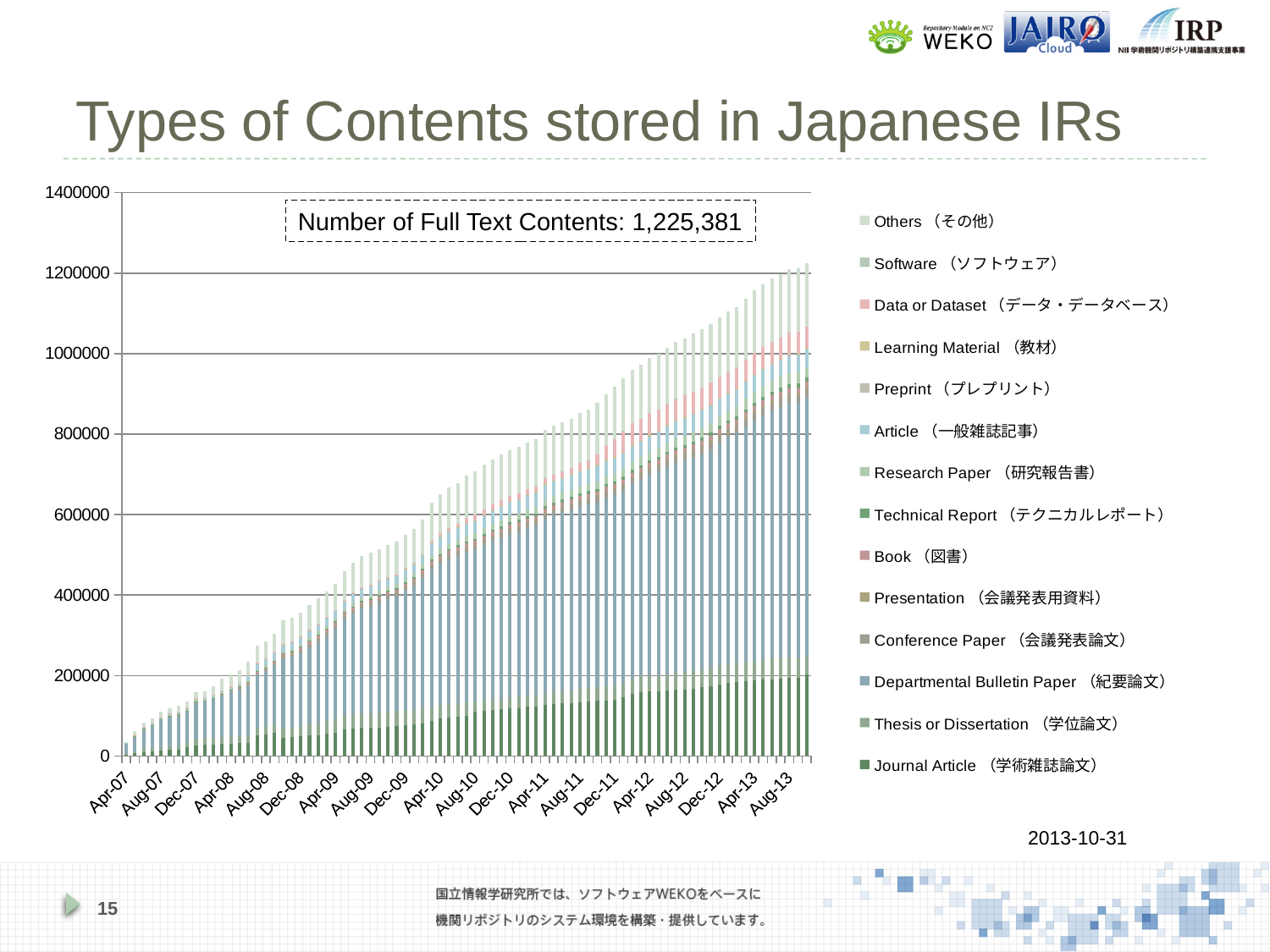

# Types of Contents stored in Japanese IRs

### Chart

| Category | Journal Article（学術雑誌論文） | Thesis or Dissertation（学位論文） | Departmental Bulletin Paper（紀要論文） | Conference Paper（会議発表論文） | Presentation（会議発表用資料） | Book（図書） | Technical Report（テクニカルレポート） | Research Paper（研究報告書） | Article（一般雑誌記事） | Preprint（プレプリント） | Learning Material（教材） | Data or Dataset（データ・データベース） | Software（ソフトウェア） | Others（その他） |
|---|---|---|---|---|---|---|---|---|---|---|---|---|---|---|
| 41548 | 201664.0 | 44322.0 | 645172.0 | 19674.0 | 5104.0 | 13384.0 | 10820.0 | 26316.0 | 44750.0 | 345.0 | 3483.0 | 52414.0 | 25.0 | 157908.0 |
| 41518 | 194878.0 | 47073.0 | 636665.0 | 19617.0 | 5005.0 | 12933.0 | 10675.0 | 26016.0 | 44431.0 | 345.0 | 3423.0 | 52413.0 | 26.0 | 158280.0 |
| 41487 | 194011.0 | 50558.0 | 632271.0 | 18997.0 | 5147.0 | 12871.0 | 9969.0 | 27199.0 | 44296.0 | 345.0 | 3441.0 | 52413.0 | 26.0 | 157478.0 |
| 41456 | 192903.0 | 50317.0 | 624988.0 | 18938.0 | 5048.0 | 12826.0 | 9962.0 | 27102.0 | 42140.0 | 342.0 | 3349.0 | 52413.0 | 26.0 | 157651.0 |
| 41426 | 191012.0 | 50839.0 | 617593.0 | 18839.0 | 4914.0 | 12761.0 | 8883.0 | 26782.0 | 41941.0 | 340.0 | 3338.0 | 52413.0 | 26.0 | 156738.0 |
| 41395 | 189086.0 | 50584.0 | 607597.0 | 18773.0 | 4874.0 | 12614.0 | 8774.0 | 26492.0 | 41782.0 | 339.0 | 3330.0 | 52412.0 | 26.0 | 155434.0 |
| 41365 | 187708.0 | 49593.0 | 596961.0 | 18602.0 | 4825.0 | 12465.0 | 8475.0 | 26355.0 | 41433.0 | 338.0 | 3307.0 | 52412.0 | 26.0 | 154095.0 |
| 41334 | 185397.0 | 48371.0 | 584352.0 | 18384.0 | 4774.0 | 12394.0 | 8220.0 | 25979.0 | 41203.0 | 336.0 | 3160.0 | 52412.0 | 26.0 | 151500.0 |
| 41306 | 183537.0 | 47922.0 | 570010.0 | 17810.0 | 4658.0 | 11767.0 | 8100.0 | 25593.0 | 40894.0 | 321.0 | 3152.0 | 52406.0 | 26.0 | 150270.0 |
| 41275 | 181239.0 | 47314.0 | 564224.0 | 17481.0 | 4648.0 | 11601.0 | 7942.0 | 25304.0 | 40672.0 | 321.0 | 3147.0 | 52406.0 | 25.0 | 148666.0 |
| 41244 | 177587.0 | 46386.0 | 554728.0 | 17568.0 | 4643.0 | 11500.0 | 7854.0 | 24746.0 | 42390.0 | 319.0 | 3145.0 | 52406.0 | 25.0 | 147328.0 |
| 41214 | 172866.0 | 45664.0 | 543573.0 | 17749.0 | 4585.0 | 11346.0 | 7731.0 | 24194.0 | 44174.0 | 326.0 | 3138.0 | 52406.0 | 25.0 | 146129.0 |
| 41183 | 170137.0 | 44511.0 | 535373.0 | 17923.0 | 4540.0 | 11357.0 | 7658.0 | 23896.0 | 45066.0 | 325.0 | 3132.0 | 52406.0 | 25.0 | 144706.0 |
| 41153 | 167399.0 | 43716.0 | 529068.0 | 17700.0 | 4527.0 | 11268.0 | 7356.0 | 23159.0 | 45718.0 | 324.0 | 3131.0 | 52406.0 | 24.0 | 143643.0 |
| 41122 | 165573.0 | 43028.0 | 525057.0 | 16664.0 | 4493.0 | 11243.0 | 7241.0 | 22979.0 | 43588.0 | 322.0 | 3120.0 | 52406.0 | 24.0 | 142417.0 |
| 41091 | 164770.0 | 42643.0 | 521092.0 | 16373.0 | 4445.0 | 10910.0 | 7076.0 | 22840.0 | 42754.0 | 326.0 | 3077.0 | 52406.0 | 19.0 | 140341.0 |
| 41061 | 163240.0 | 40213.0 | 515595.0 | 15721.0 | 4411.0 | 10749.0 | 6546.0 | 22434.0 | 41139.0 | 325.0 | 3069.0 | 52406.0 | 19.0 | 139057.0 |
| 41030 | 161482.0 | 38995.0 | 507127.0 | 14991.0 | 4329.0 | 10675.0 | 6251.0 | 21875.0 | 40226.0 | 323.0 | 3025.0 | 52405.0 | 19.0 | 137657.0 |
| 41000 | 159906.0 | 38597.0 | 501493.0 | 14716.0 | 4207.0 | 10555.0 | 6197.0 | 21311.0 | 39393.0 | 322.0 | 3011.0 | 52405.0 | 19.0 | 136434.0 |
| 40969 | 157705.0 | 38017.0 | 491247.0 | 14524.0 | 4137.0 | 10234.0 | 6039.0 | 20864.0 | 39095.0 | 321.0 | 2915.0 | 52405.0 | 19.0 | 134948.0 |
| 40940 | 154968.0 | 37508.0 | 482837.0 | 14323.0 | 3978.0 | 10119.0 | 7236.0 | 20500.0 | 39628.0 | 319.0 | 2796.0 | 52403.0 | 19.0 | 132404.0 |
| 40909 | 145033.0 | 35616.0 | 478849.0 | 14209.0 | 3538.0 | 9833.0 | 7135.0 | 19927.0 | 39215.0 | 317.0 | 2536.0 | 52403.0 | 19.0 | 131043.0 |
| 40878 | 139445.0 | 34978.0 | 474111.0 | 13958.0 | 3513.0 | 9733.0 | 7112.0 | 19782.0 | 38758.0 | 329.0 | 2497.0 | 44082.0 | 17.0 | 129522.0 |
| 40848 | 138087.0 | 34461.0 | 469992.0 | 13886.0 | 3410.0 | 9705.0 | 7062.0 | 19465.0 | 38293.0 | 328.0 | 2493.0 | 34484.0 | 17.0 | 128180.0 |
| 40817 | 136555.0 | 34008.0 | 459989.0 | 13764.0 | 3308.0 | 9635.0 | 6930.0 | 18835.0 | 37768.0 | 328.0 | 2485.0 | 26820.0 | 17.0 | 126472.0 |
| 40787 | 135178.0 | 33716.0 | 456069.0 | 13614.0 | 3279.0 | 9606.0 | 6876.0 | 18097.0 | 37401.0 | 325.0 | 2479.0 | 17935.0 | 17.0 | 125412.0 |
| 40756 | 133741.0 | 33159.0 | 452521.0 | 13562.0 | 3260.0 | 9572.0 | 6833.0 | 17726.0 | 37199.0 | 322.0 | 2474.0 | 17935.0 | 17.0 | 124340.0 |
| 40725 | 132020.0 | 30400.0 | 449073.0 | 13411.0 | 3238.0 | 9542.0 | 6803.0 | 17637.0 | 36639.0 | 314.0 | 2370.0 | 13455.0 | 17.0 | 123507.0 |
| 40695 | 130161.0 | 30080.0 | 444105.0 | 13287.0 | 3203.0 | 9487.0 | 6763.0 | 17263.0 | 36314.0 | 314.0 | 2351.0 | 13455.0 | 17.0 | 123011.0 |
| 40664 | 128871.0 | 29382.0 | 439455.0 | 12913.0 | 3173.0 | 9473.0 | 6735.0 | 16943.0 | 36129.0 | 314.0 | 2337.0 | 13454.0 | 17.0 | 122118.0 |
| 40634 | 127125.0 | 29127.0 | 433187.0 | 13068.0 | 3136.0 | 9453.0 | 6364.0 | 16866.0 | 35993.0 | 308.0 | 2323.0 | 13451.0 | 17.0 | 120940.0 |
| 40603 | 123434.0 | 28303.0 | 419569.0 | 12528.0 | 3108.0 | 9168.0 | 6207.0 | 16712.0 | 35506.0 | 303.0 | 2230.0 | 13450.0 | 2.0 | 117012.0 |
| 40575 | 122151.0 | 27941.0 | 415764.0 | 12436.0 | 3083.0 | 9155.0 | 6170.0 | 16524.0 | 34582.0 | 301.0 | 2218.0 | 13450.0 | 2.0 | 116026.0 |
| 40544 | 119532.0 | 27656.0 | 408727.0 | 12345.0 | 3057.0 | 9090.0 | 6129.0 | 16307.0 | 34392.0 | 296.0 | 2212.0 | 13450.0 | 2.0 | 114280.0 |
| 40513 | 117584.0 | 27687.0 | 405414.0 | 12039.0 | 3036.0 | 8967.0 | 5951.0 | 15773.0 | 34217.0 | 295.0 | 1929.0 | 13448.0 | 2.0 | 114237.0 |
| 40483 | 115449.0 | 27200.0 | 399259.0 | 11354.0 | 2947.0 | 8949.0 | 5853.0 | 15485.0 | 33687.0 | 292.0 | 1921.0 | 13448.0 | 2.0 | 113215.0 |
| 40452 | 113619.0 | 27056.0 | 393981.0 | 11015.0 | 2856.0 | 8834.0 | 5173.0 | 15204.0 | 32482.0 | 305.0 | 1907.0 | 13448.0 | 2.0 | 111761.0 |
| 40422 | 111862.0 | 26542.0 | 385478.0 | 10837.0 | 2640.0 | 8610.0 | 5111.0 | 14591.0 | 32183.0 | 301.0 | 1835.0 | 13447.0 | 2.0 | 110083.0 |
| 40391 | 109222.0 | 26510.0 | 376363.0 | 10767.0 | 2618.0 | 8502.0 | 5068.0 | 14480.0 | 30780.0 | 296.0 | 1829.0 | 12885.0 | 2.0 | 107378.0 |
| 40360 | 99917.0 | 34104.0 | 372600.0 | 10420.0 | 2589.0 | 8338.0 | 5023.0 | 14345.0 | 30726.0 | 295.0 | 1827.0 | 12322.0 | 2.0 | 105089.0 |
| 40330 | 97005.0 | 33838.0 | 366604.0 | 10368.0 | 2538.0 | 8180.0 | 4935.0 | 14081.0 | 30643.0 | 291.0 | 1819.0 | 6880.0 | 2.0 | 101608.0 |
| 40299 | 95829.0 | 33276.0 | 359130.0 | 10296.0 | 2347.0 | 8101.0 | 4417.0 | 13990.0 | 30195.0 | 291.0 | 1813.0 | 6875.0 | 2.0 | 99941.0 |
| 40269 | 94058.0 | 33020.0 | 350610.0 | 10089.0 | 2325.0 | 7965.0 | 4332.0 | 13451.0 | 29438.0 | 284.0 | 1807.0 | 6075.0 | 2.0 | 97181.0 |
| 40238 | 87748.0 | 32588.0 | 343543.0 | 9888.0 | 2265.0 | 7809.0 | 4266.0 | 12188.0 | 29296.0 | 279.0 | 1791.0 | 3239.0 | 2.0 | 94497.0 |
| 40210 | 81787.0 | 39298.0 | 321071.0 | 9629.0 | 2219.0 | 7474.0 | 4142.0 | 11657.0 | 21210.0 | 274.0 | 1766.0 | 468.0 | 2.0 | 87153.0 |
| 40179 | 78090.0 | 38601.0 | 305088.0 | 9504.0 | 2201.0 | 7153.0 | 4043.0 | 11277.0 | 21134.0 | 264.0 | 1735.0 | 468.0 | 2.0 | 85554.0 |
| 40148 | 76838.0 | 37782.0 | 295577.0 | 8992.0 | 2147.0 | 7126.0 | 4006.0 | 11084.0 | 20713.0 | 262.0 | 1695.0 | 468.0 | 2.0 | 83903.0 |
| 40118 | 74845.0 | 37544.0 | 284133.0 | 8479.0 | 1968.0 | 6981.0 | 3969.0 | 10145.0 | 20565.0 | 262.0 | 1685.0 | 468.0 | 2.0 | 81535.0 |
| 40087 | 73000.0 | 37168.0 | 279931.0 | 8121.0 | 1943.0 | 6921.0 | 3326.0 | 10474.0 | 20410.0 | 259.0 | 1673.0 | 466.0 | 2.0 | 80007.0 |
| 40057 | 71003.0 | 36987.0 | 271876.0 | 8029.0 | 1923.0 | 6909.0 | 3231.0 | 10402.0 | 23079.0 | 253.0 | 1614.0 | 464.0 | 2.0 | 78769.0 |
| 40026 | 70151.0 | 36734.0 | 264994.0 | 7516.0 | 1810.0 | 6837.0 | 3155.0 | 10091.0 | 22277.0 | 252.0 | 1611.0 | 464.0 | 2.0 | 78939.0 |
| 39995 | 69126.0 | 36334.0 | 260605.0 | 7337.0 | 1769.0 | 6806.0 | 3113.0 | 9750.0 | 22160.0 | 244.0 | 1608.0 | 462.0 | 2.0 | 78008.0 |
| 39965 | 68243.0 | 36133.0 | 248827.0 | 7238.0 | 1704.0 | 6765.0 | 2974.0 | 9678.0 | 21895.0 | 244.0 | 1597.0 | 460.0 | 2.0 | 73680.0 |
| 39934 | 65172.0 | 34990.0 | 240441.0 | 7037.0 | 1541.0 | 6485.0 | 2840.0 | 8744.0 | 17362.0 | 234.0 | 1582.0 | 415.0 | 2.0 | 72225.0 |
| 39904 | 57463.0 | 33989.0 | 225284.0 | 6870.0 | 1496.0 | 6420.0 | 2761.0 | 8058.0 | 18962.0 | 231.0 | 1328.0 | 415.0 | 2.0 | 65075.0 |
| 39873 | 56251.0 | 32307.0 | 211457.0 | 6746.0 | 1468.0 | 6381.0 | 2622.0 | 7889.0 | 18833.0 | 203.0 | 1324.0 | 410.0 | 2.0 | 63824.0 |
| 39845 | 51908.0 | 30325.0 | 202631.0 | 6633.0 | 1434.0 | 6292.0 | 2356.0 | 7742.0 | 18174.0 | 196.0 | 1310.0 | 409.0 | 2.0 | 61830.0 |
| 39814 | 50385.0 | 27802.0 | 192676.0 | 6548.0 | 1386.0 | 6093.0 | 2339.0 | 7160.0 | 17968.0 | 156.0 | 1204.0 | 409.0 | 2.0 | 60935.0 |
| 39783 | 49205.0 | 23177.0 | 183535.0 | 6324.0 | 1101.0 | 5874.0 | 2178.0 | 5413.0 | 17729.0 | 151.0 | 1176.0 | 409.0 | 2.0 | 60215.0 |
| 39753 | 46729.0 | 22799.0 | 178160.0 | 3943.0 | 809.0 | 5860.0 | 2143.0 | 5167.0 | 17361.0 | 135.0 | 1153.0 | 409.0 | 2.0 | 59866.0 |
| 39722 | 44894.0 | 22640.0 | 174513.0 | 3721.0 | 801.0 | 5845.0 | 2103.0 | 5096.0 | 16359.0 | 130.0 | 1121.0 | 406.0 | 2.0 | 59751.0 |
| 39692 | 58115.0 | 20641.0 | 146112.0 | 3580.0 | 743.0 | 5629.0 | 792.0 | 4896.0 | 16089.0 | 130.0 | 473.0 | 406.0 | 2.0 | 46817.0 |
| 39661 | 53074.0 | 18855.0 | 138961.0 | 3594.0 | 704.0 | 4958.0 | 363.0 | 4806.0 | 15972.0 | 130.0 | 465.0 | 402.0 | 0.0 | 43336.0 |
| 39630 | 50663.0 | 18605.0 | 132325.0 | 3334.0 | 609.0 | 4943.0 | 363.0 | 4480.0 | 15458.0 | 93.0 | 428.0 | 399.0 | 0.0 | 43125.0 |
| 39600 | 32471.0 | 18242.0 | 123618.0 | 2914.0 | 559.0 | 4913.0 | 351.0 | 4453.0 | 15188.0 | 89.0 | 387.0 | 399.0 | 0.0 | 31338.0 |
| 39569 | 31778.0 | 17979.0 | 115430.0 | 2474.0 | 531.0 | 4895.0 | 350.0 | 4421.0 | 3858.0 | 88.0 | 394.0 | 398.0 | 0.0 | 30456.0 |
| 39539 | 31089.0 | 17705.0 | 110984.0 | 2431.0 | 521.0 | 669.0 | 339.0 | 4148.0 | 3822.0 | 88.0 | 379.0 | 398.0 | 0.0 | 29710.0 |
| 39508 | 30597.0 | 16628.0 | 103289.0 | 1775.0 | 510.0 | 658.0 | 316.0 | 4125.0 | 3808.0 | 93.0 | 184.0 | 398.0 | 0.0 | 29052.0 |
| 39479 | 28874.0 | 16302.0 | 96362.0 | 1647.0 | 491.0 | 624.0 | 311.0 | 3955.0 | 3780.0 | 90.0 | 163.0 | 397.0 | 0.0 | 20294.0 |
| 39448 | 28219.0 | 16271.0 | 90808.0 | 1525.0 | 271.0 | 612.0 | 305.0 | 3815.0 | 3742.0 | 85.0 | 161.0 | 397.0 | 0.0 | 15149.0 |
| 39417 | 26981.0 | 15583.0 | 89784.0 | 1456.0 | 268.0 | 573.0 | 300.0 | 3772.0 | 3449.0 | 82.0 | 152.0 | 397.0 | 0.0 | 15020.0 |
| 39387 | 22201.0 | 9483.0 | 78316.0 | 1392.0 | 247.0 | 558.0 | 292.0 | 3732.0 | 3286.0 | 41.0 | 145.0 | 397.0 | 0.0 | 14868.0 |
| 39356 | 15796.0 | 8976.0 | 75967.0 | 1328.0 | 218.0 | 509.0 | 289.0 | 3470.0 | 3246.0 | 40.0 | 140.0 | 397.0 | 0.0 | 13878.0 |
| 39326 | 15167.0 | 8816.0 | 73349.0 | 1281.0 | 214.0 | 492.0 | 279.0 | 3460.0 | 2881.0 | 40.0 | 133.0 | 393.0 | 0.0 | 12864.0 |
| 39295 | 12650.0 | 8570.0 | 68147.0 | 959.0 | 189.0 | 491.0 | 271.0 | 2906.0 | 3311.0 | 40.0 | 115.0 | 393.0 | 0.0 | 12516.0 |
| 39264 | 11423.0 | 8543.0 | 55832.0 | 763.0 | 165.0 | 459.0 | 235.0 | 2573.0 | 1740.0 | 39.0 | 105.0 | 393.0 | 0.0 | 11540.0 |
| 39234 | 9248.0 | 8214.0 | 48929.0 | 563.0 | 150.0 | 436.0 | 208.0 | 2450.0 | 1722.0 | 39.0 | 89.0 | 393.0 | 0.0 | 10809.0 |
| 39203 | 7026.0 | 1171.0 | 39417.0 | 231.0 | 143.0 | 442.0 | 135.0 | 1804.0 | 1729.0 | 37.0 | 65.0 | 394.0 | 1.0 | 10075.0 |
| 39173 | 4916.0 | 667.0 | 25834.0 | 137.0 | 98.0 | 346.0 | 123.0 | 1000.0 | 39.0 | 14.0 | 36.0 | 393.0 | 1.0 | 180.0 |
Number of Full Text Contents: 1,225,381
2013-10-31
15